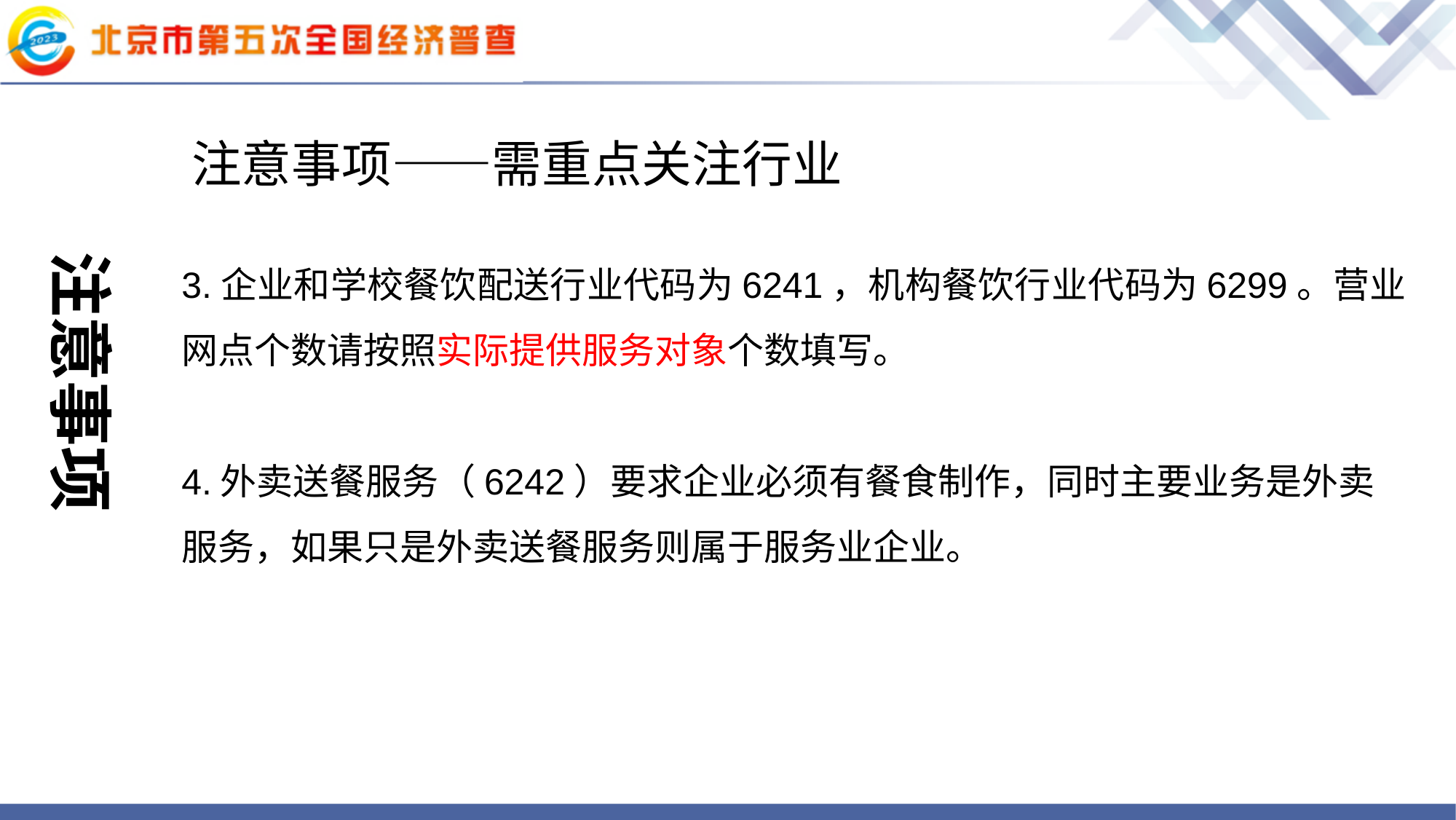

注意事项——需重点关注行业

3.企业和学校餐饮配送行业代码为6241，机构餐饮行业代码为6299。营业网点个数请按照实际提供服务对象个数填写。

4.外卖送餐服务（6242）要求企业必须有餐食制作，同时主要业务是外卖服务，如果只是外卖送餐服务则属于服务业企业。
注意事项